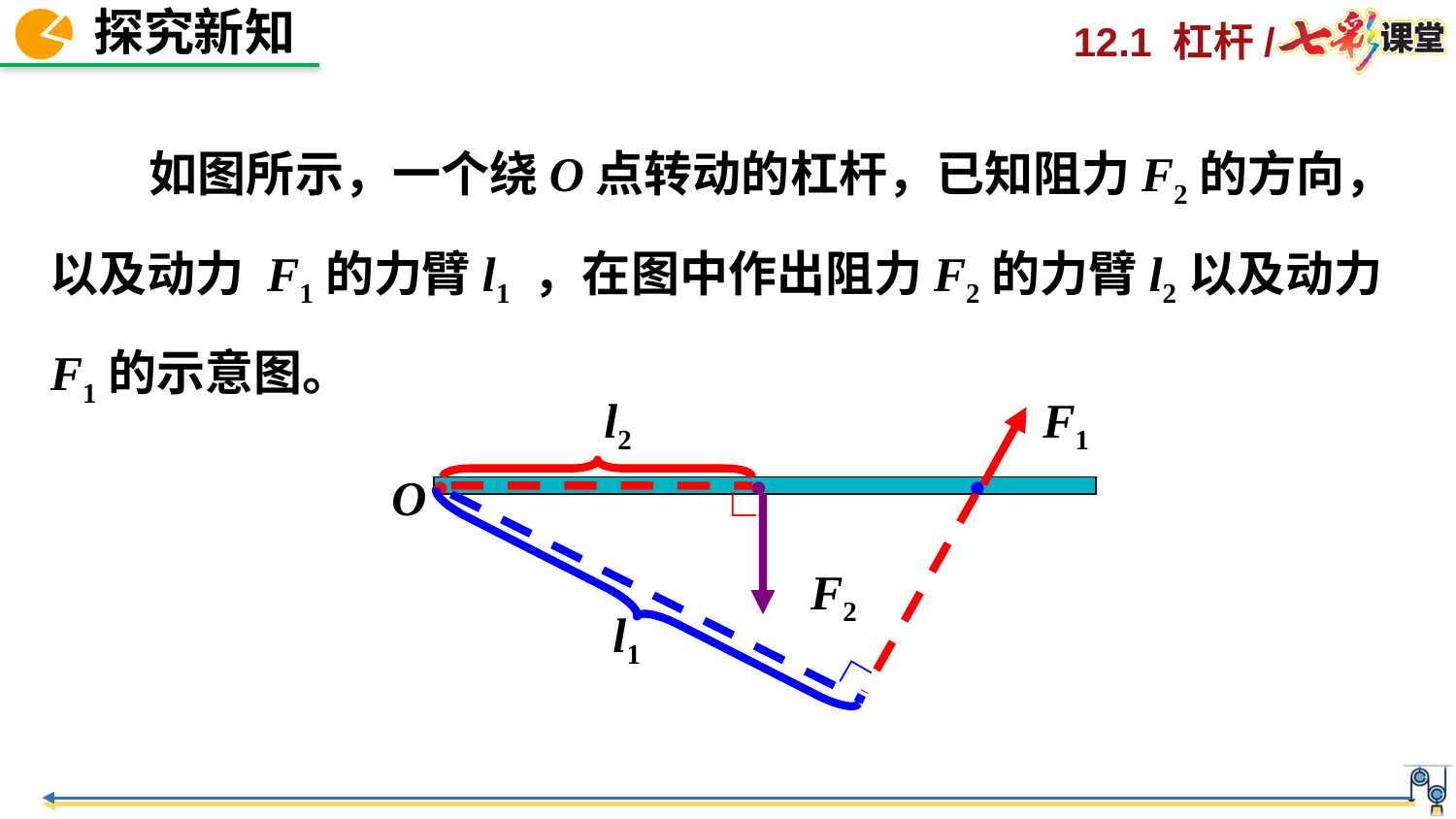

如图所示，一个绕O点转动的杠杆，已知阻力F2的方向，以及动力 F1的力臂l1 ，在图中作出阻力F2的力臂l2以及动力F1的示意图。

F1
l2

O
●
●
●
∟

F2
l1
∟